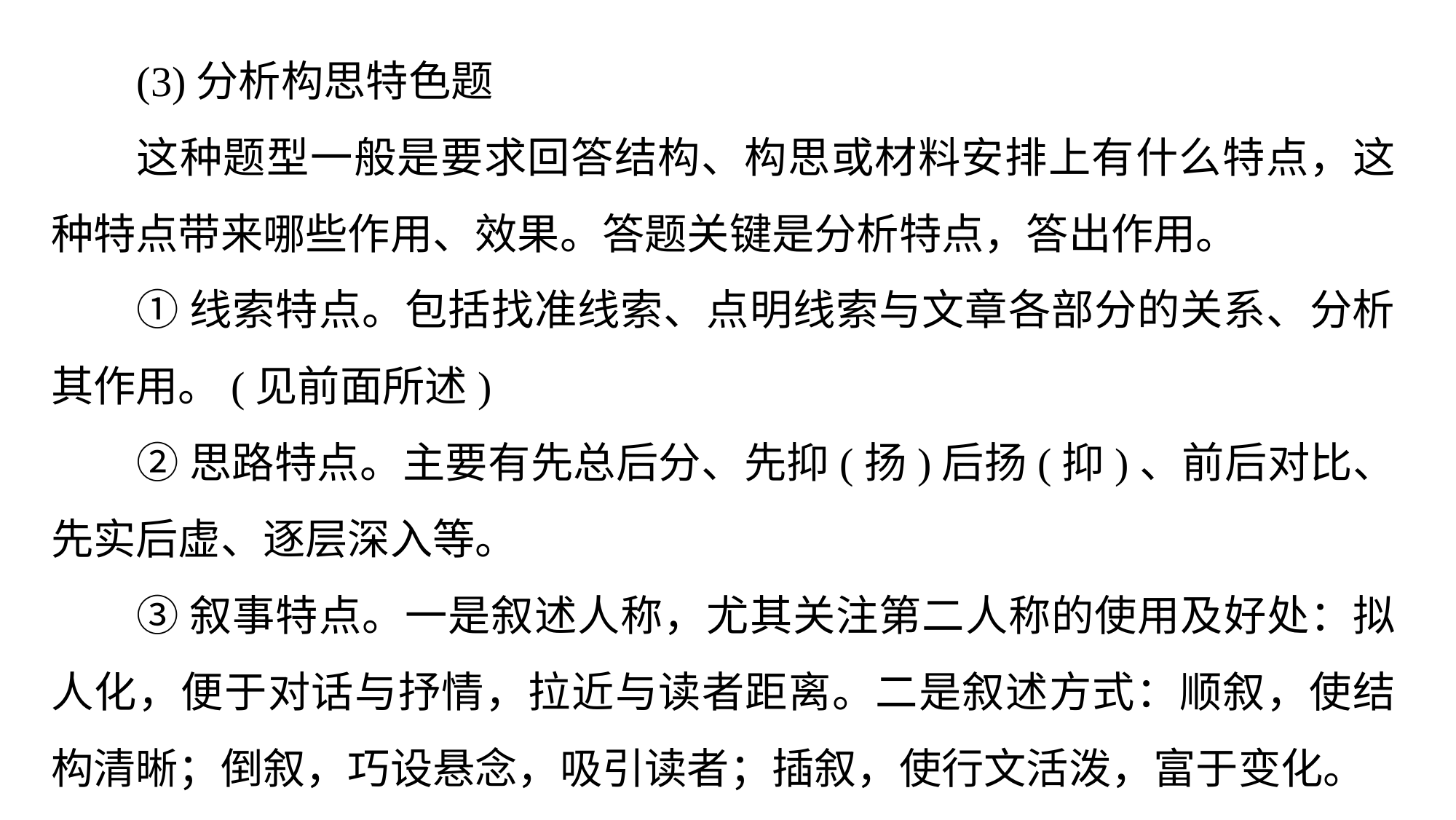

(3)分析构思特色题
这种题型一般是要求回答结构、构思或材料安排上有什么特点，这种特点带来哪些作用、效果。答题关键是分析特点，答出作用。
①线索特点。包括找准线索、点明线索与文章各部分的关系、分析其作用。(见前面所述)
②思路特点。主要有先总后分、先抑(扬)后扬(抑)、前后对比、先实后虚、逐层深入等。
③叙事特点。一是叙述人称，尤其关注第二人称的使用及好处：拟人化，便于对话与抒情，拉近与读者距离。二是叙述方式：顺叙，使结构清晰；倒叙，巧设悬念，吸引读者；插叙，使行文活泼，富于变化。